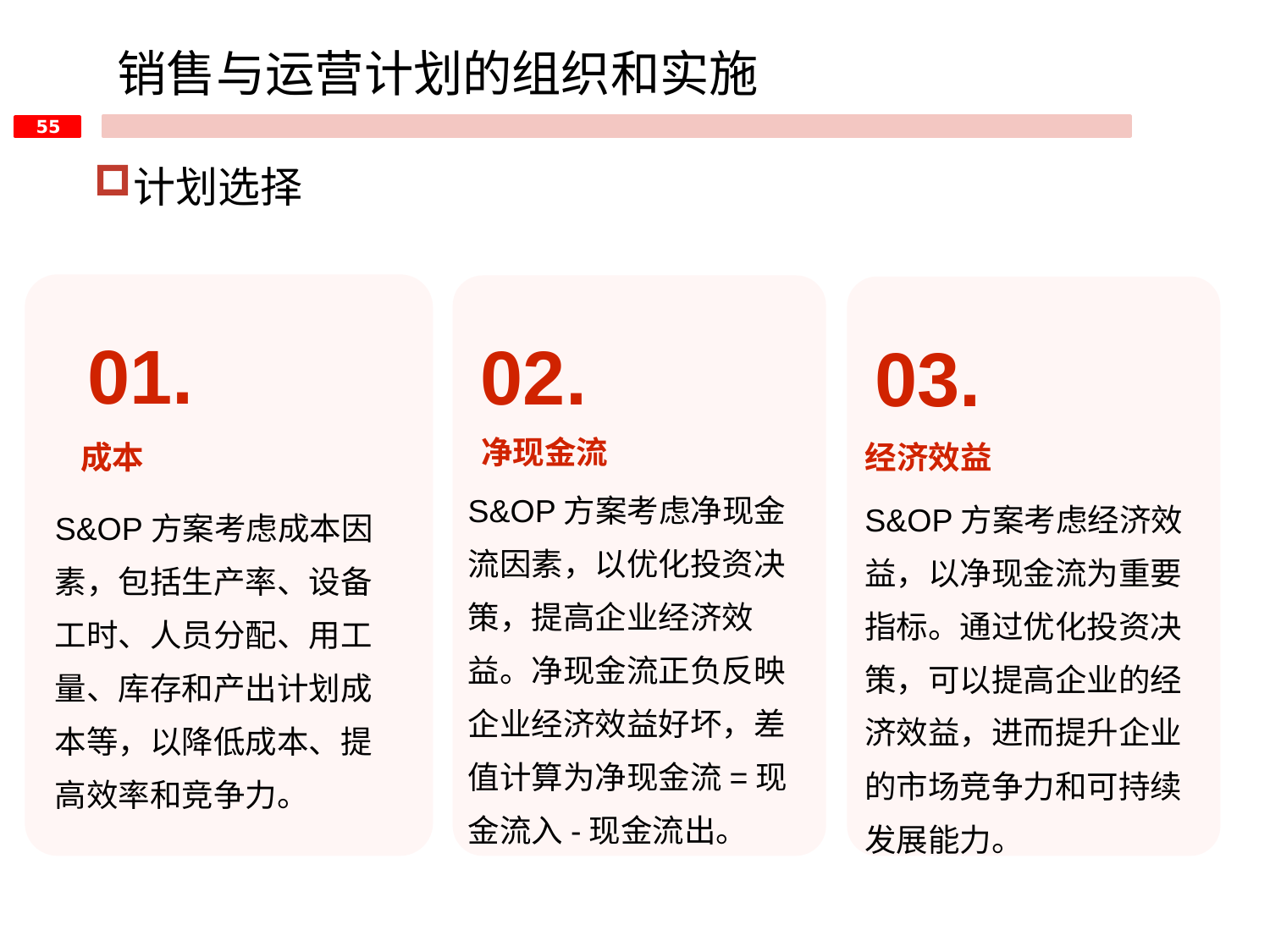

销售与运营计划的组织和实施
55

计划选择

01.
02.
03.
净现金流
经济效益
成本
S&OP方案考虑净现金流因素，以优化投资决策，提高企业经济效益。净现金流正负反映企业经济效益好坏，差值计算为净现金流=现金流入-现金流出。
S&OP方案考虑经济效益，以净现金流为重要指标。通过优化投资决策，可以提高企业的经济效益，进而提升企业的市场竞争力和可持续发展能力。
S&OP方案考虑成本因素，包括生产率、设备工时、人员分配、用工量、库存和产出计划成本等，以降低成本、提高效率和竞争力。